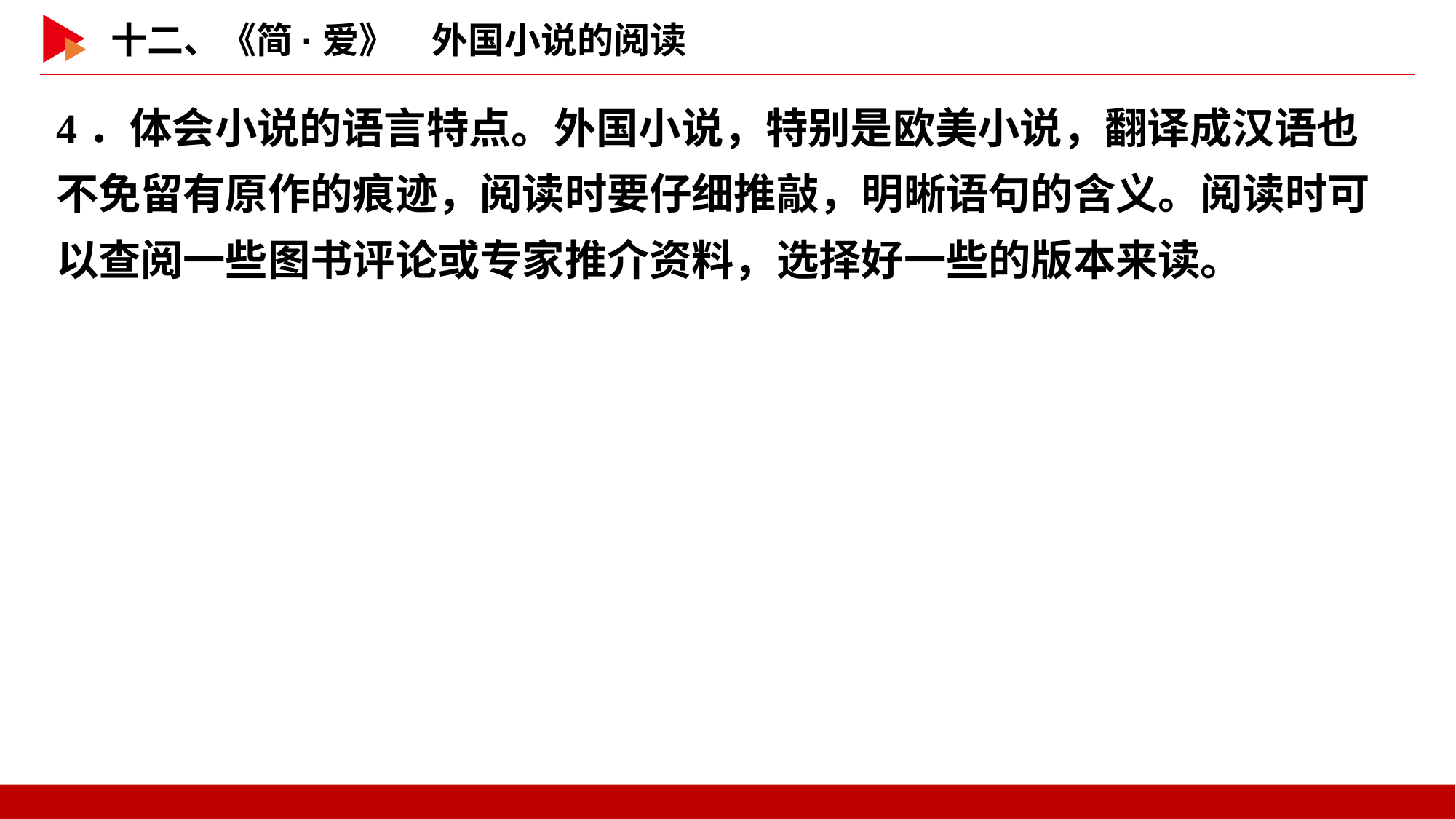

4．体会小说的语言特点。外国小说，特别是欧美小说，翻译成汉语也不免留有原作的痕迹，阅读时要仔细推敲，明晰语句的含义。阅读时可以查阅一些图书评论或专家推介资料，选择好一些的版本来读。